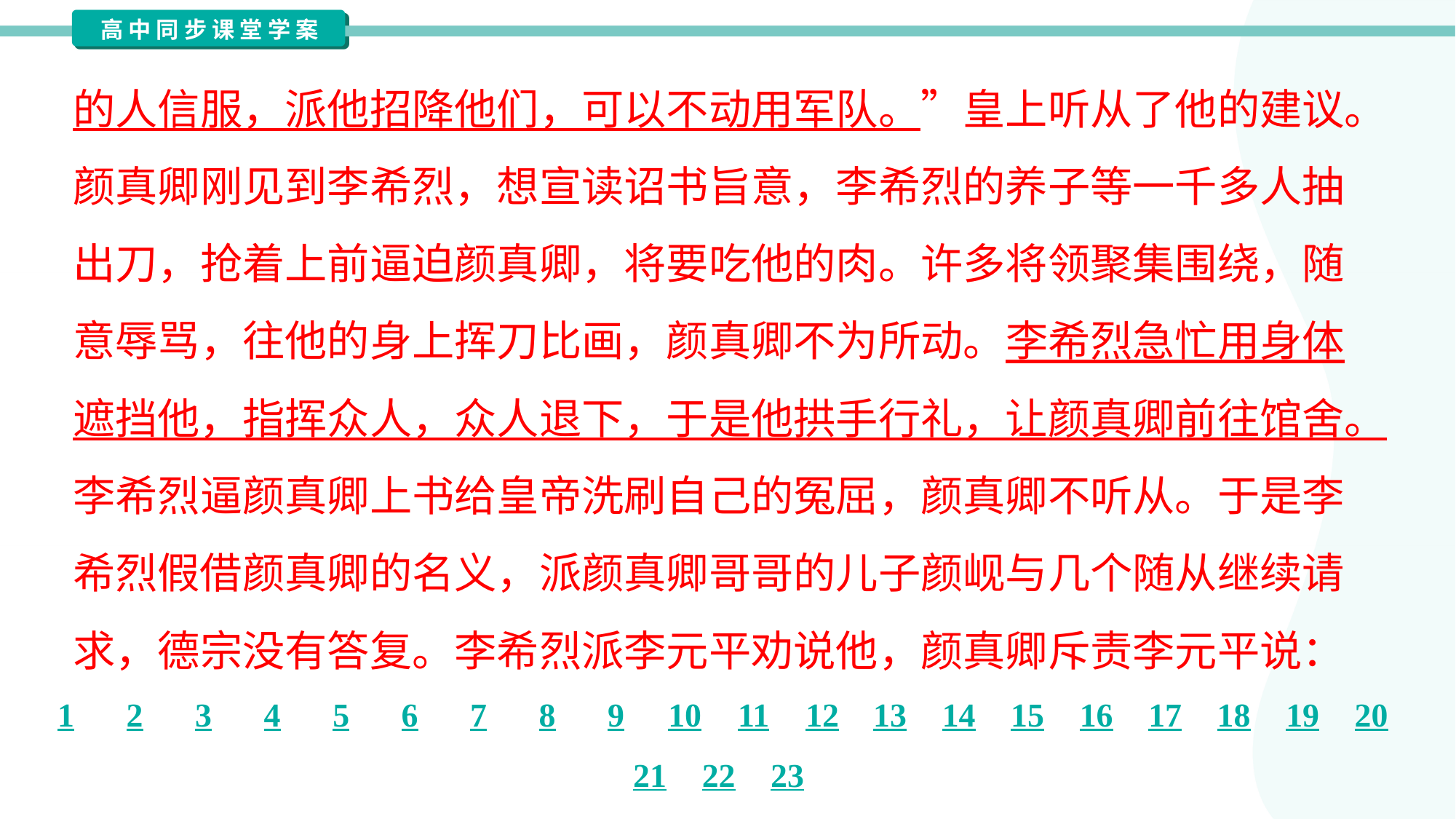

的人信服，派他招降他们，可以不动用军队。”皇上听从了他的建议。
颜真卿刚见到李希烈，想宣读诏书旨意，李希烈的养子等一千多人抽
出刀，抢着上前逼迫颜真卿，将要吃他的肉。许多将领聚集围绕，随
意辱骂，往他的身上挥刀比画，颜真卿不为所动。李希烈急忙用身体
遮挡他，指挥众人，众人退下，于是他拱手行礼，让颜真卿前往馆舍。
李希烈逼颜真卿上书给皇帝洗刷自己的冤屈，颜真卿不听从。于是李
希烈假借颜真卿的名义，派颜真卿哥哥的儿子颜岘与几个随从继续请
求，德宗没有答复。李希烈派李元平劝说他，颜真卿斥责李元平说：